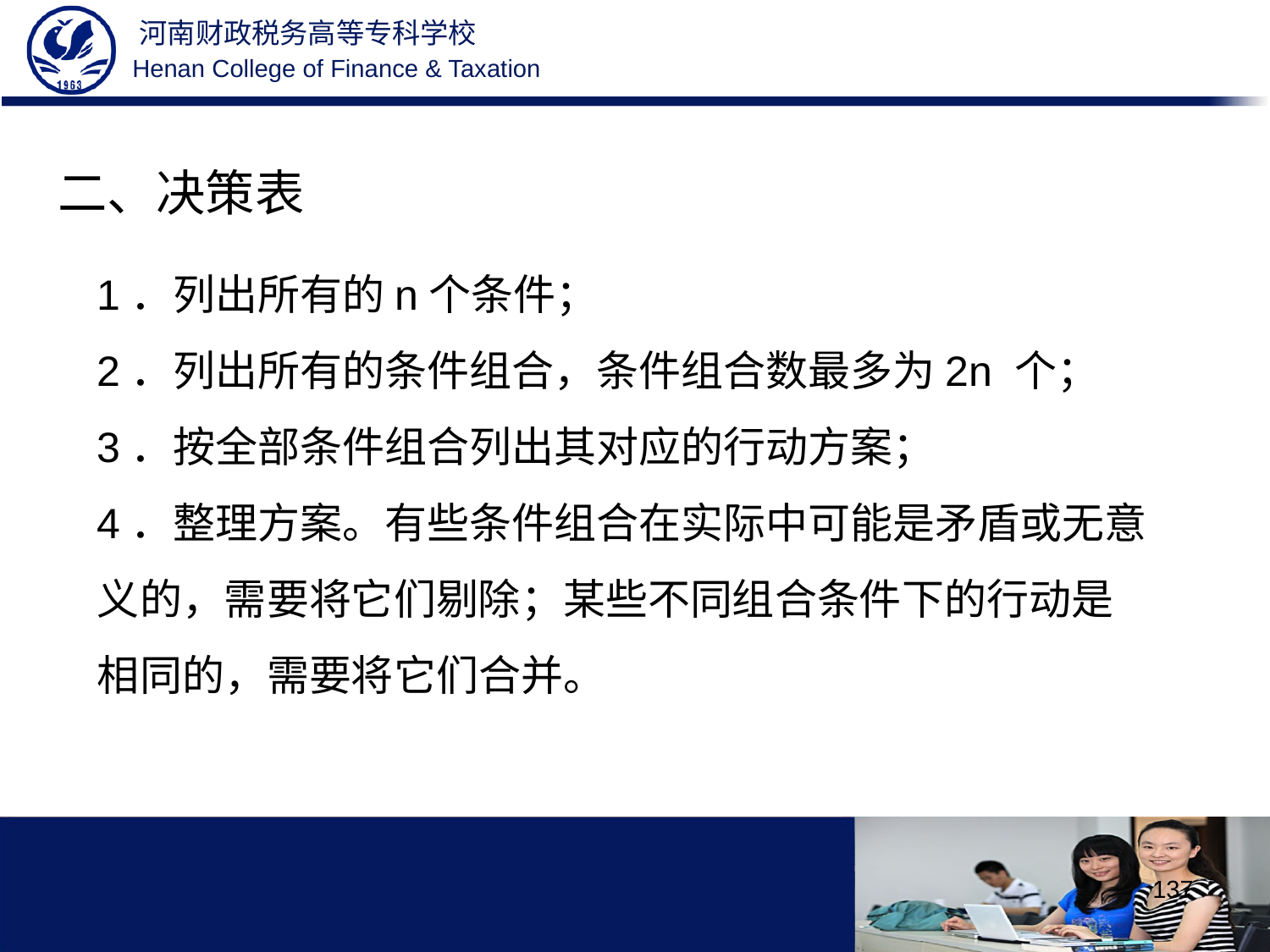

二、决策表

1．列出所有的n个条件；
2．列出所有的条件组合，条件组合数最多为2n 个；
3．按全部条件组合列出其对应的行动方案；
4．整理方案。有些条件组合在实际中可能是矛盾或无意义的，需要将它们剔除；某些不同组合条件下的行动是相同的，需要将它们合并。
137